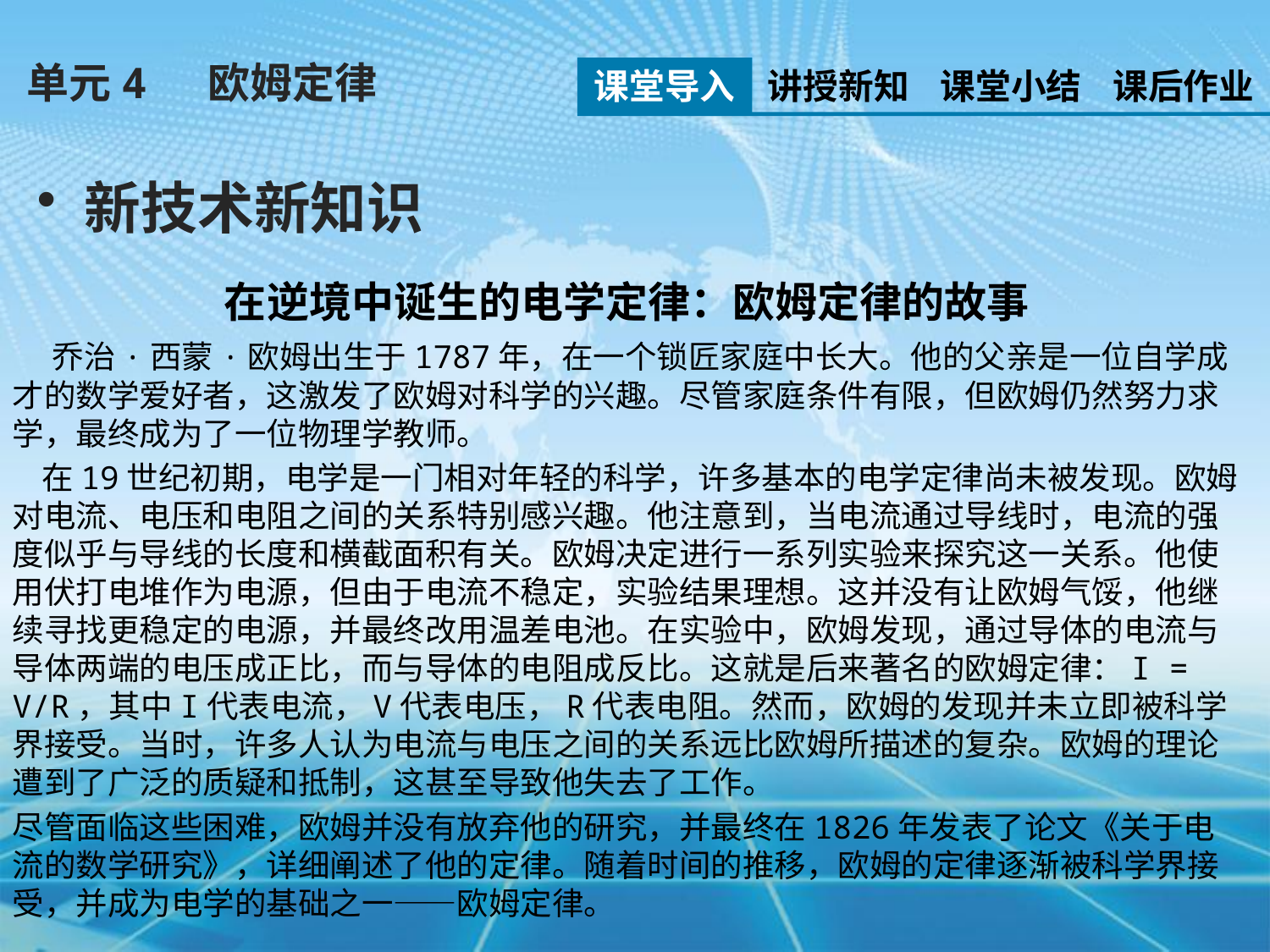

单元4  欧姆定律
课堂导入
讲授新知
课堂小结
课后作业
新技术新知识
在逆境中诞生的电学定律：欧姆定律的故事
    乔治·西蒙·欧姆出生于1787年，在一个锁匠家庭中长大。他的父亲是一位自学成才的数学爱好者，这激发了欧姆对科学的兴趣。尽管家庭条件有限，但欧姆仍然努力求学，最终成为了一位物理学教师。
   在19世纪初期，电学是一门相对年轻的科学，许多基本的电学定律尚未被发现。欧姆对电流、电压和电阻之间的关系特别感兴趣。他注意到，当电流通过导线时，电流的强度似乎与导线的长度和横截面积有关。欧姆决定进行一系列实验来探究这一关系。他使用伏打电堆作为电源，但由于电流不稳定，实验结果理想。这并没有让欧姆气馁，他继续寻找更稳定的电源，并最终改用温差电池。在实验中，欧姆发现，通过导体的电流与导体两端的电压成正比，而与导体的电阻成反比。这就是后来著名的欧姆定律：I = V/R，其中I代表电流，V代表电压，R代表电阻。然而，欧姆的发现并未立即被科学界接受。当时，许多人认为电流与电压之间的关系远比欧姆所描述的复杂。欧姆的理论遭到了广泛的质疑和抵制，这甚至导致他失去了工作。
尽管面临这些困难，欧姆并没有放弃他的研究，并最终在1826年发表了论文《关于电流的数学研究》，详细阐述了他的定律。随着时间的推移，欧姆的定律逐渐被科学界接受，并成为电学的基础之一——欧姆定律。